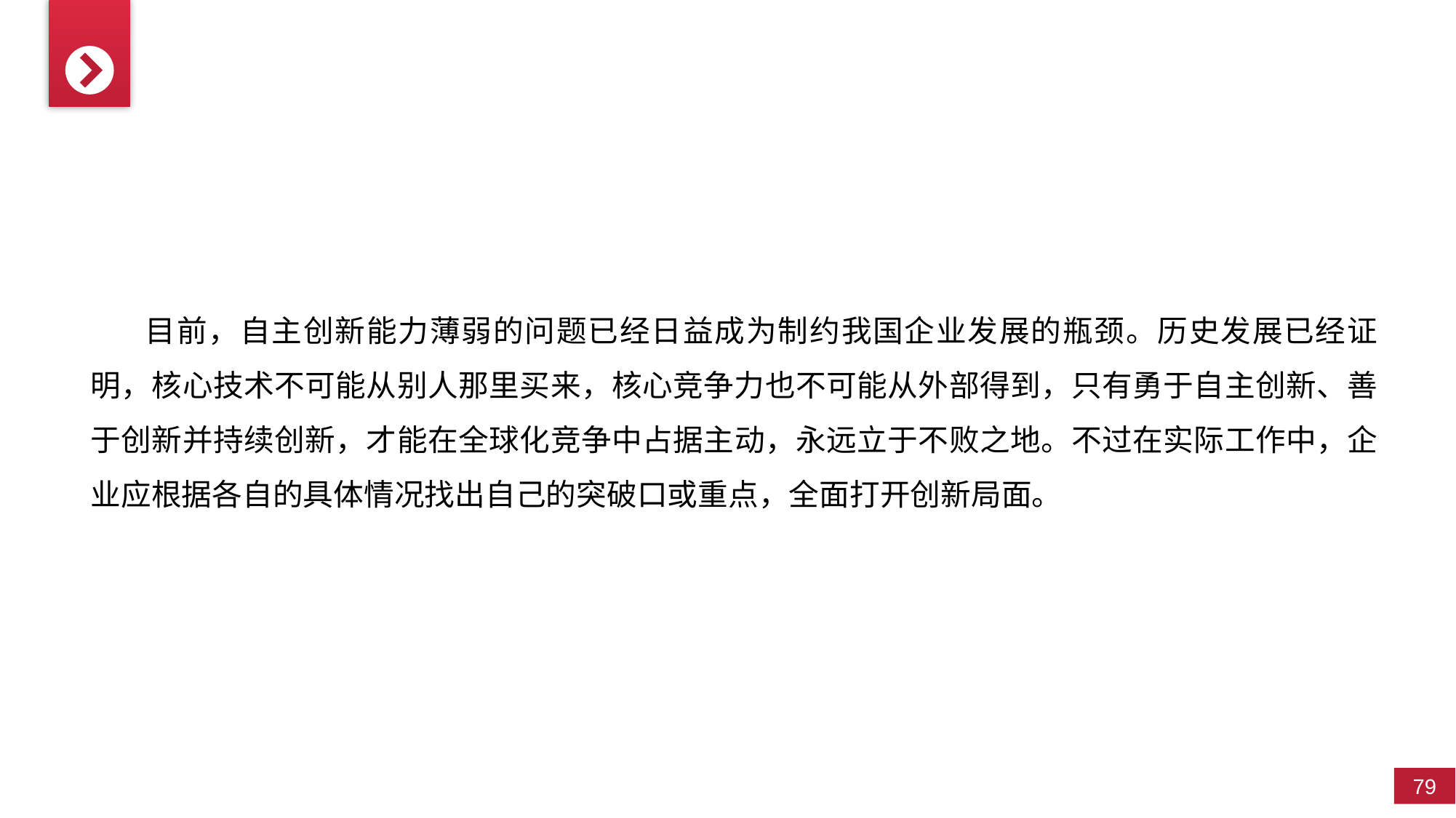

目前，自主创新能力薄弱的问题已经日益成为制约我国企业发展的瓶颈。历史发展已经证明，核心技术不可能从别人那里买来，核心竞争力也不可能从外部得到，只有勇于自主创新、善于创新并持续创新，才能在全球化竞争中占据主动，永远立于不败之地。不过在实际工作中，企业应根据各自的具体情况找出自己的突破口或重点，全面打开创新局面。